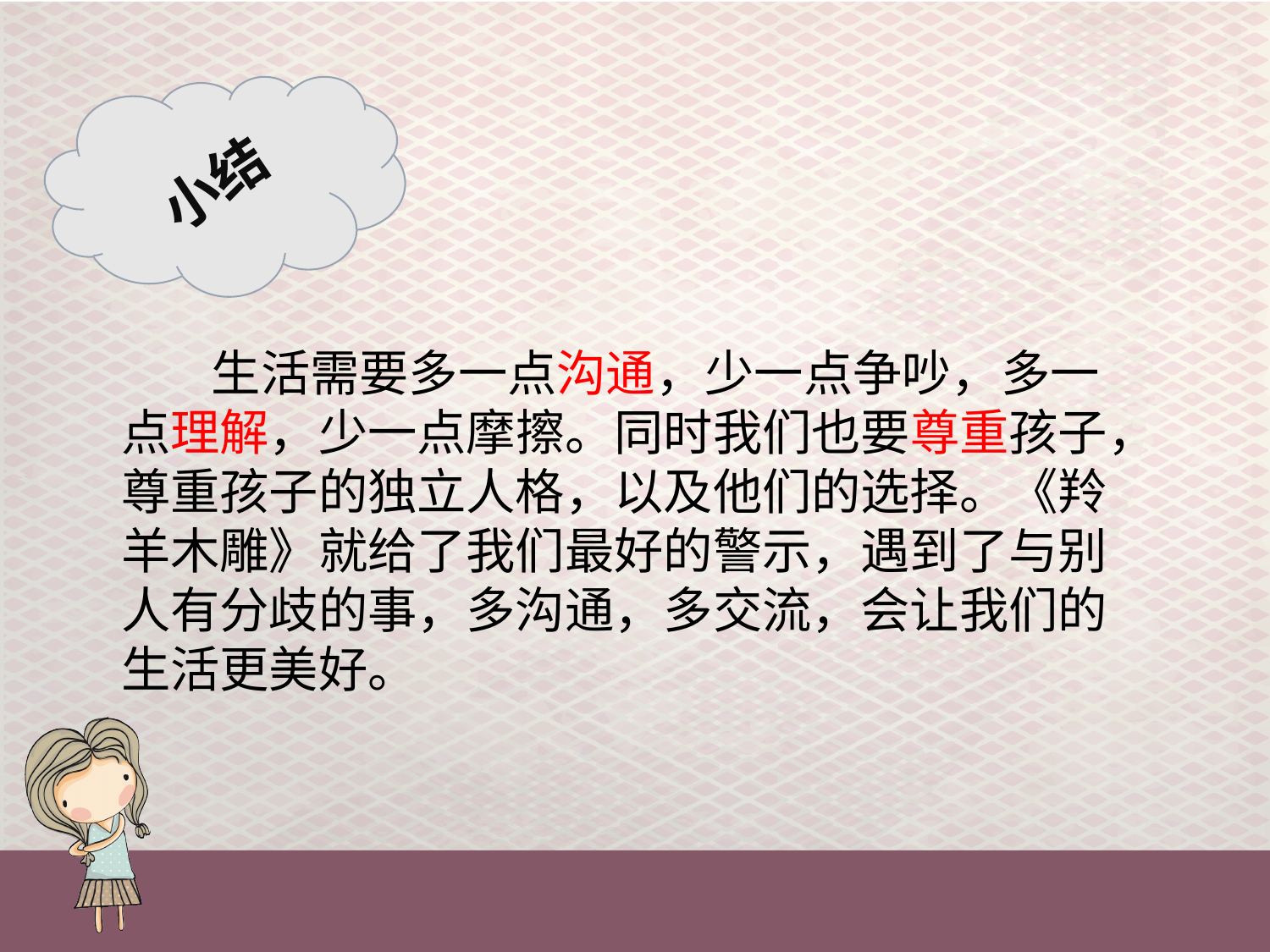

小结
       生活需要多一点沟通，少一点争吵，多一点理解，少一点摩擦。同时我们也要尊重孩子，尊重孩子的独立人格，以及他们的选择。《羚羊木雕》就给了我们最好的警示，遇到了与别人有分歧的事，多沟通，多交流，会让我们的生活更美好。